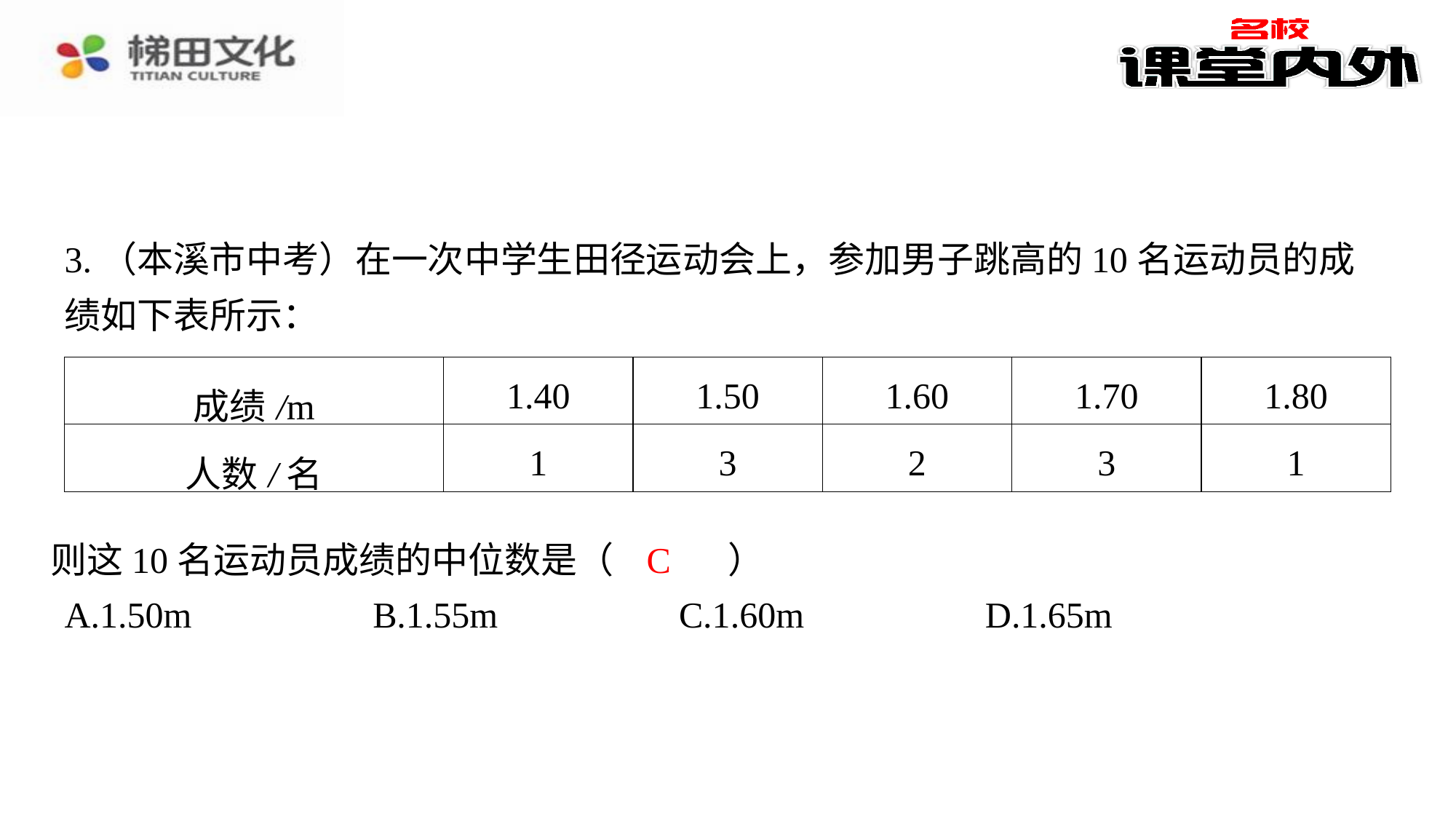

3.（本溪市中考）在一次中学生田径运动会上，参加男子跳高的10名运动员的成绩如下表所示：
| 成绩/m | 1.40 | 1.50 | 1.60 | 1.70 | 1.80 |
| --- | --- | --- | --- | --- | --- |
| 人数/名 | 1 | 3 | 2 | 3 | 1 |
C
则这10名运动员成绩的中位数是（　C　）
| A.1.50m | B.1.55m | C.1.60m | D.1.65m |
| --- | --- | --- | --- |